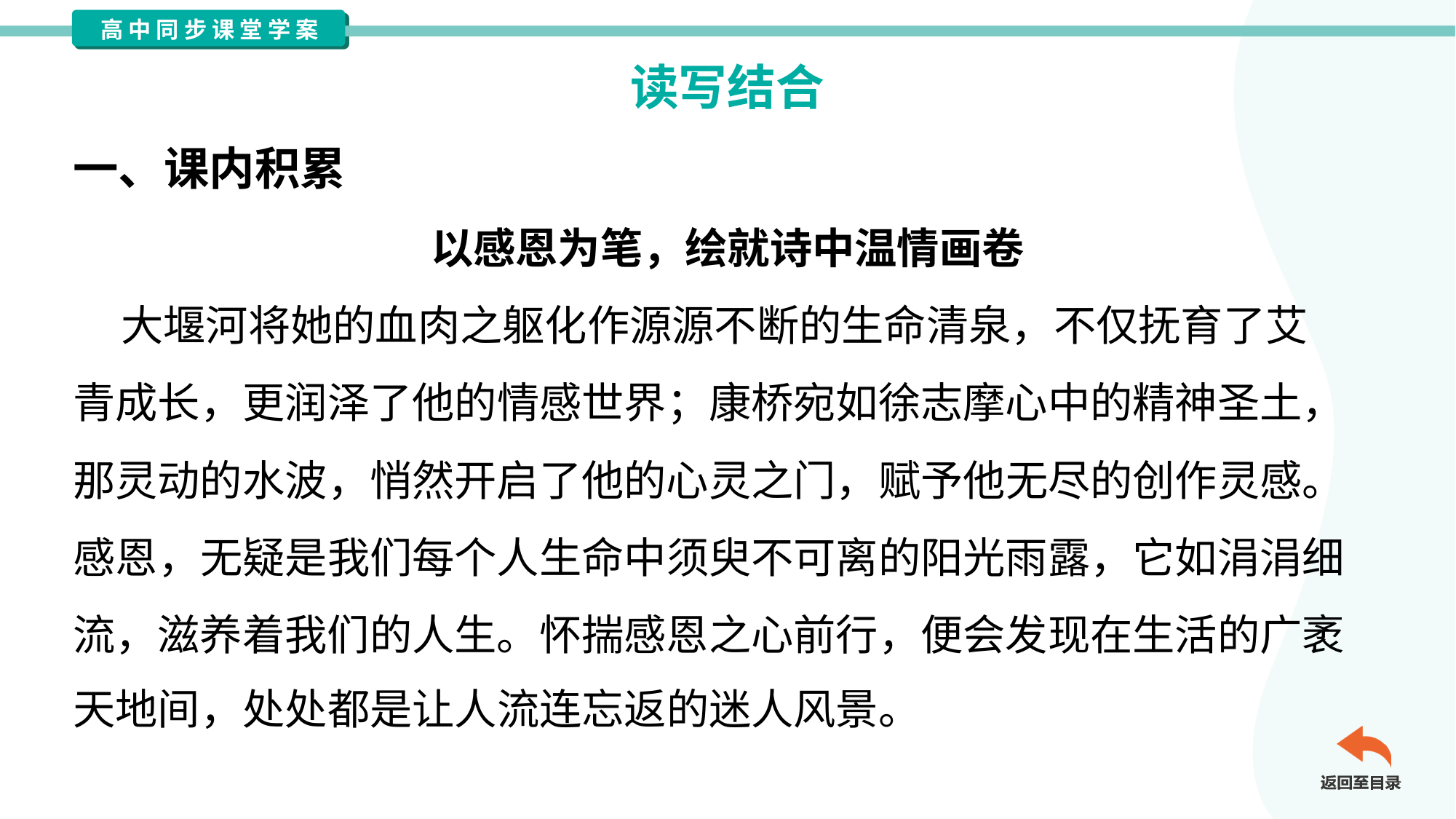

读写结合
一、课内积累
以感恩为笔，绘就诗中温情画卷
    大堰河将她的血肉之躯化作源源不断的生命清泉，不仅抚育了艾
青成长，更润泽了他的情感世界；康桥宛如徐志摩心中的精神圣土，
那灵动的水波，悄然开启了他的心灵之门，赋予他无尽的创作灵感。
感恩，无疑是我们每个人生命中须臾不可离的阳光雨露，它如涓涓细
流，滋养着我们的人生。怀揣感恩之心前行，便会发现在生活的广袤
天地间，处处都是让人流连忘返的迷人风景。